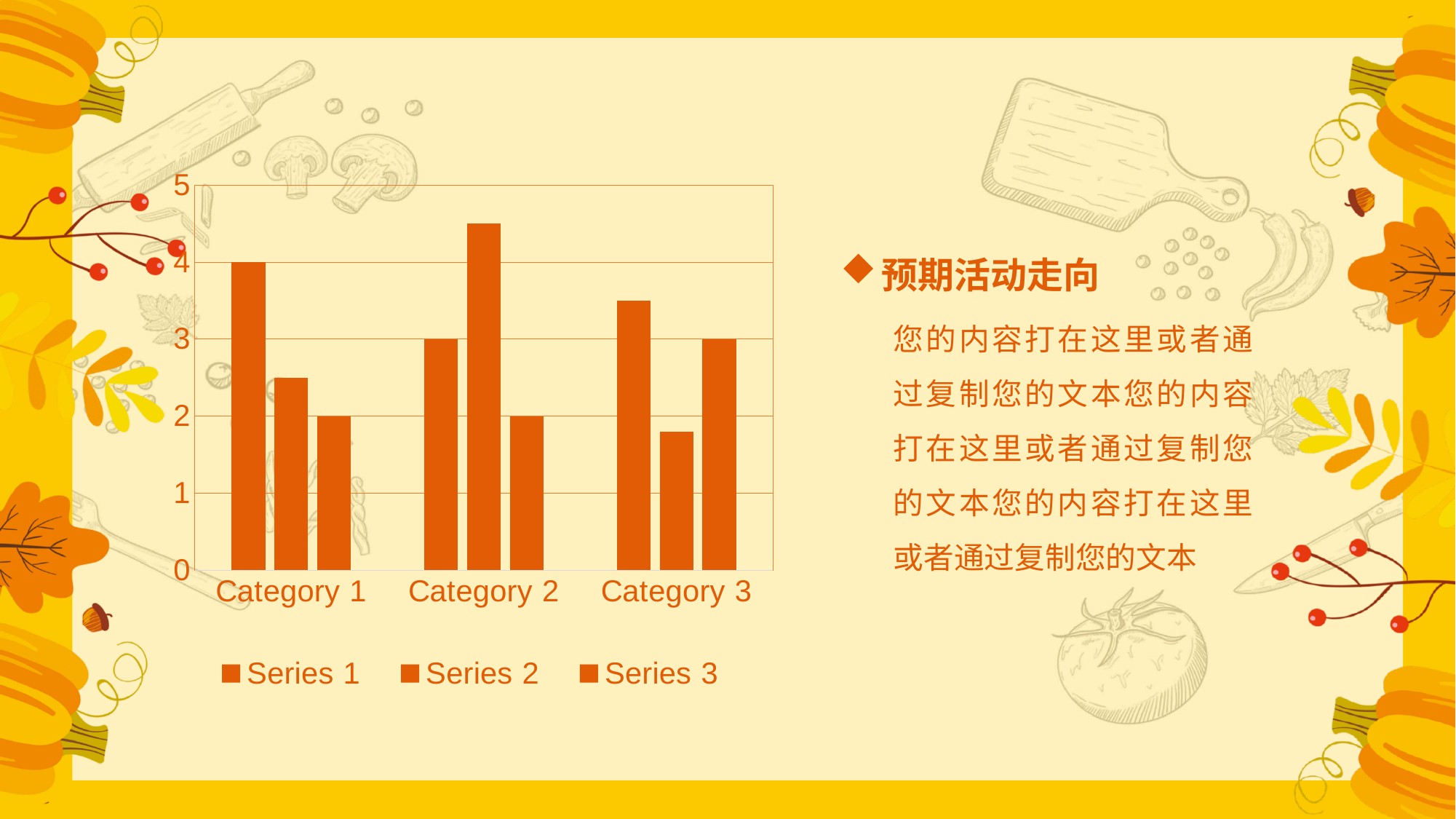

### Chart

| Category | Series 1 | Series 2 | Series 3 |
|---|---|---|---|
| Category 1 | 4.0 | 2.5 | 2.0 |
| Category 2 | 3.0 | 4.5 | 2.0 |
| Category 3 | 3.5 | 1.8 | 3.0 |
预期活动走向
您的内容打在这里或者通过复制您的文本您的内容打在这里或者通过复制您的文本您的内容打在这里或者通过复制您的文本